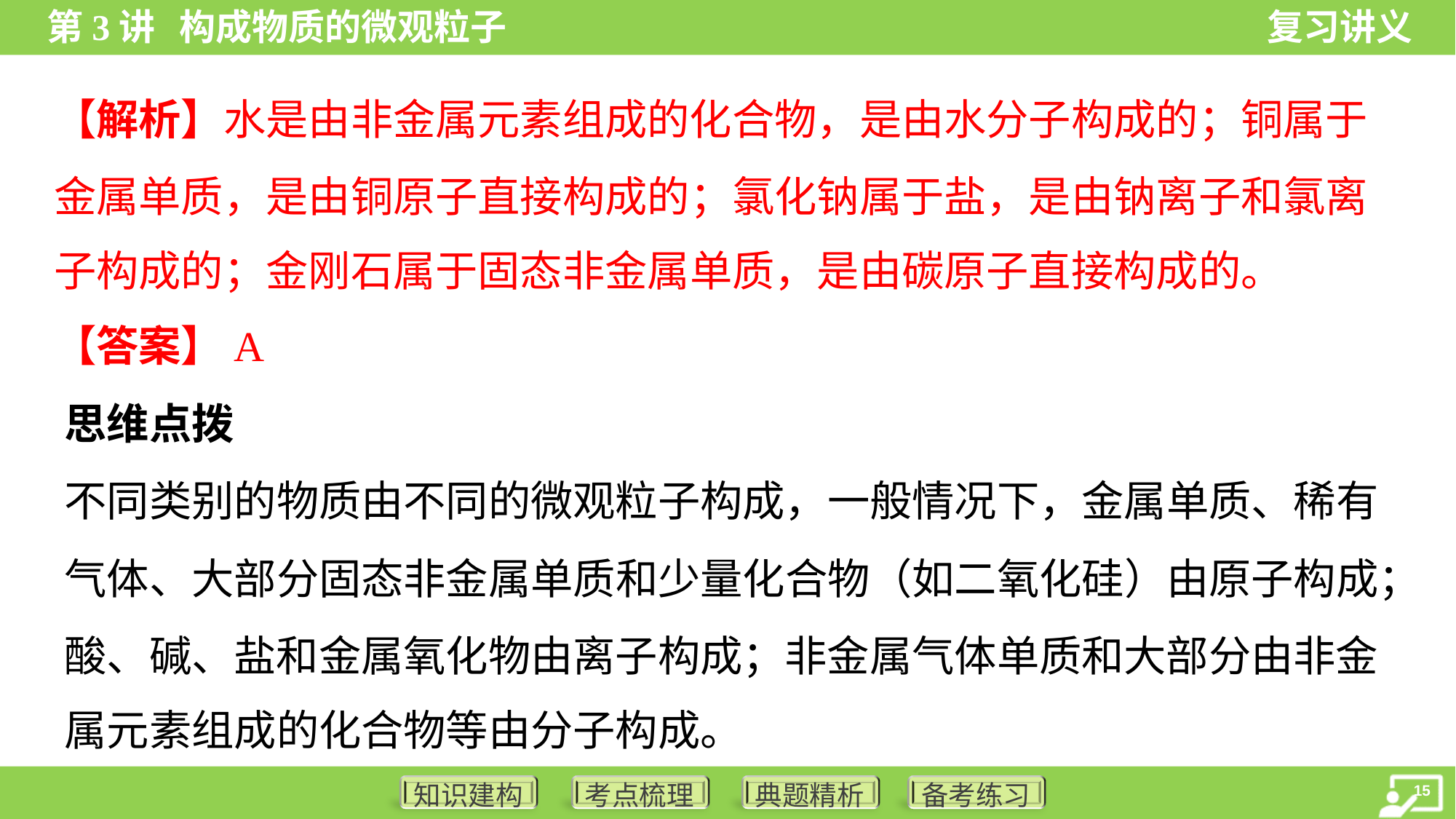

【解析】水是由非金属元素组成的化合物，是由水分子构成的；铜属于
金属单质，是由铜原子直接构成的；氯化钠属于盐，是由钠离子和氯离
子构成的；金刚石属于固态非金属单质，是由碳原子直接构成的。
【答案】A
思维点拨
不同类别的物质由不同的微观粒子构成，一般情况下，金属单质、稀有
气体、大部分固态非金属单质和少量化合物（如二氧化硅）由原子构成；
酸、碱、盐和金属氧化物由离子构成；非金属气体单质和大部分由非金
属元素组成的化合物等由分子构成。